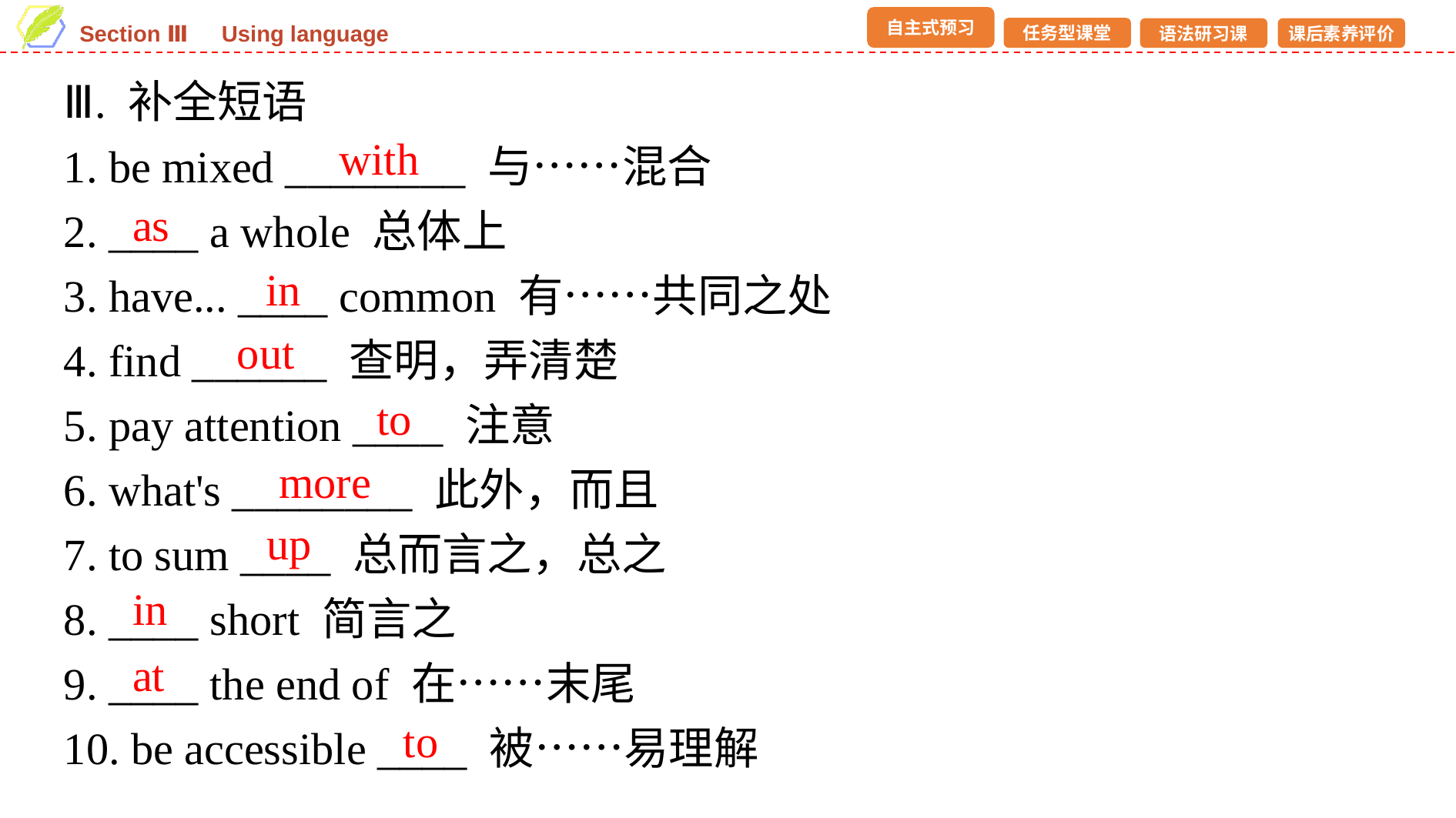

Ⅲ. 补全短语
1. be mixed ________ 与……混合
2. ____ a whole 总体上
3. have... ____ common 有……共同之处
4. find ______ 查明，弄清楚
5. pay attention ____ 注意
6. what's ________ 此外，而且
7. to sum ____ 总而言之，总之
8. ____ short 简言之
9. ____ the end of 在……末尾
10. be accessible ____ 被……易理解
with
as
in
out
to
more
up
in
at
to